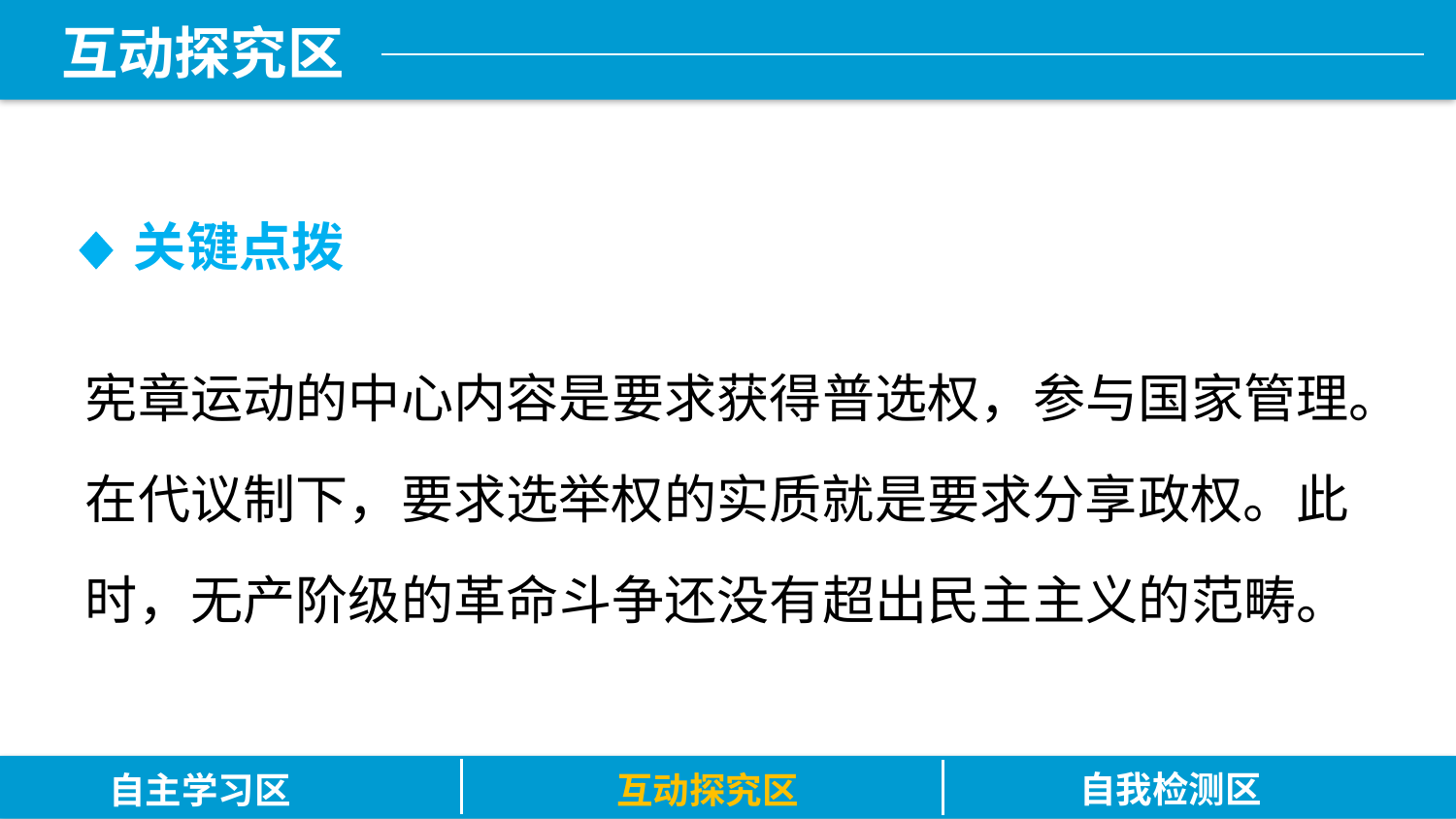

关键点拨

宪章运动的中心内容是要求获得普选权，参与国家管理。在代议制下，要求选举权的实质就是要求分享政权。此时，无产阶级的革命斗争还没有超出民主主义的范畴。
自我检测区
自主学习区
互动探究区